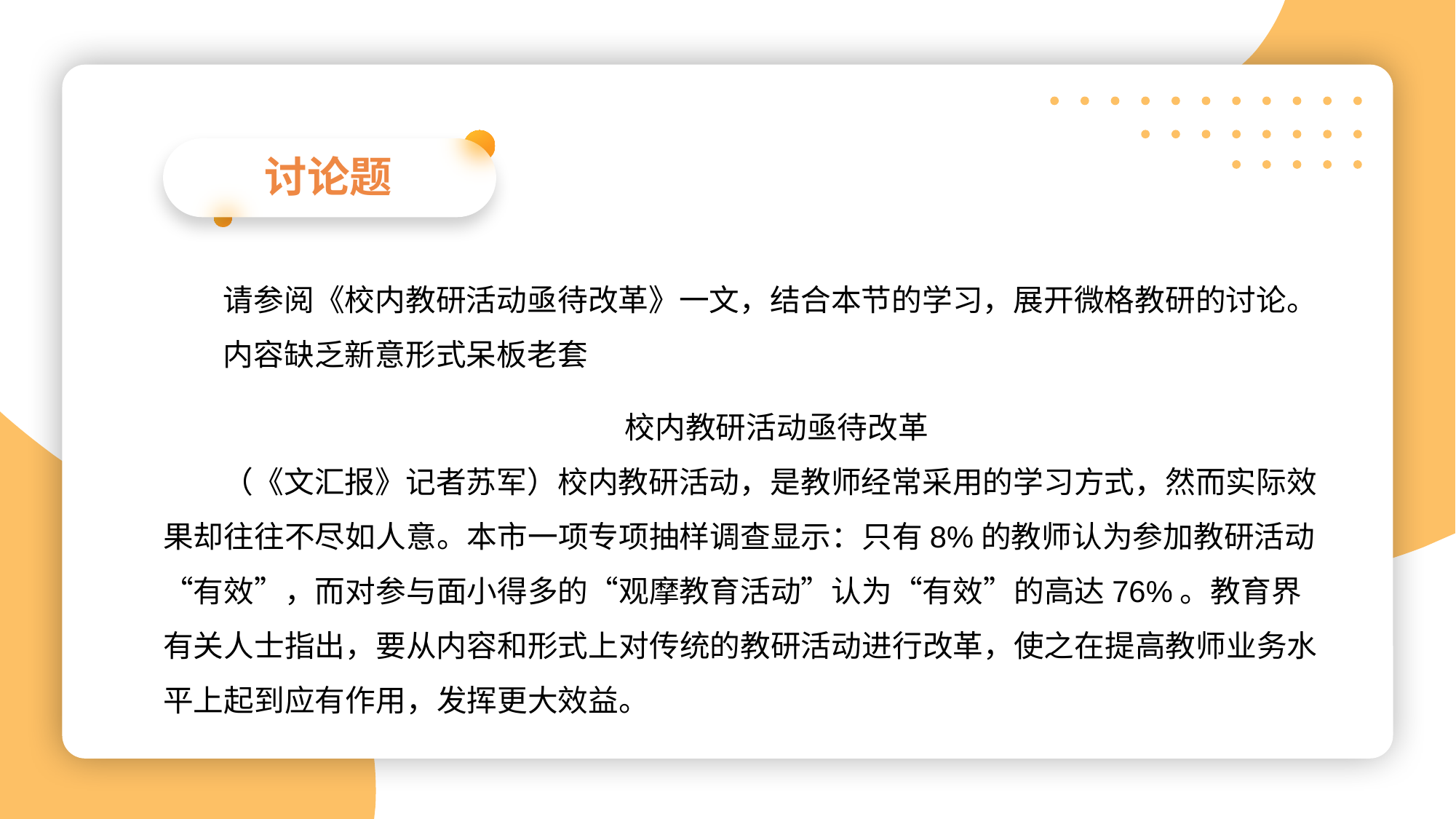

讨论题
请参阅《校内教研活动亟待改革》一文，结合本节的学习，展开微格教研的讨论。
内容缺乏新意形式呆板老套
校内教研活动亟待改革
（《文汇报》记者苏军）校内教研活动，是教师经常采用的学习方式，然而实际效果却往往不尽如人意。本市一项专项抽样调查显示：只有8%的教师认为参加教研活动“有效”，而对参与面小得多的“观摩教育活动”认为“有效”的高达76%。教育界有关人士指出，要从内容和形式上对传统的教研活动进行改革，使之在提高教师业务水平上起到应有作用，发挥更大效益。